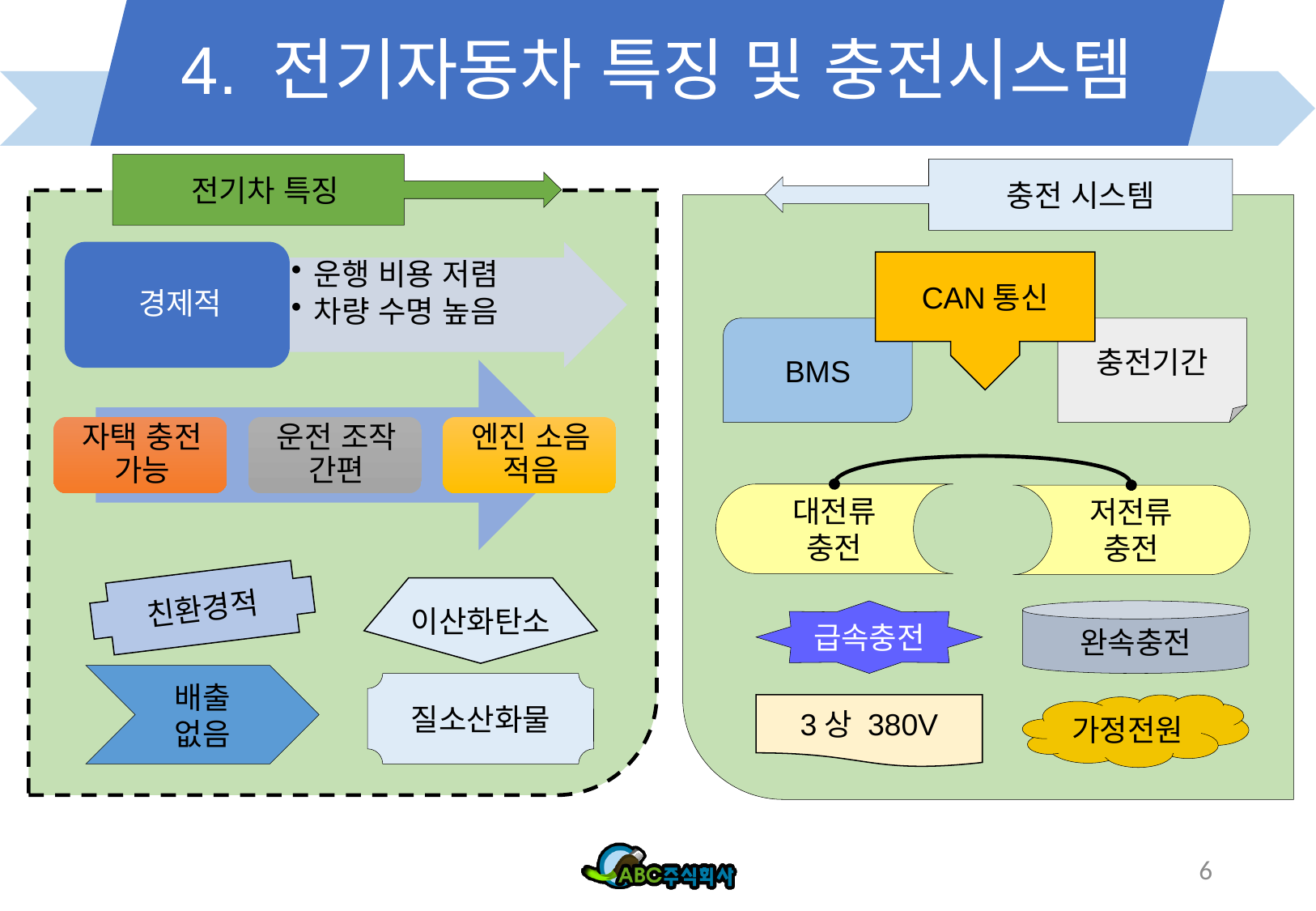

# 4. 전기자동차 특징 및 충전시스템
 전기차 특징
충전 시스템

운행 비용 저렴
차량 수명 높음
경제적
CAN통신
BMS
충전기간
자택 충전 가능
운전 조작 간편
엔진 소음 적음
대전류 충전
저전류 충전
친환경적

이산화탄소
급속충전
완속충전
배출 없음
질소산화물
3상 380V
가정전원
6